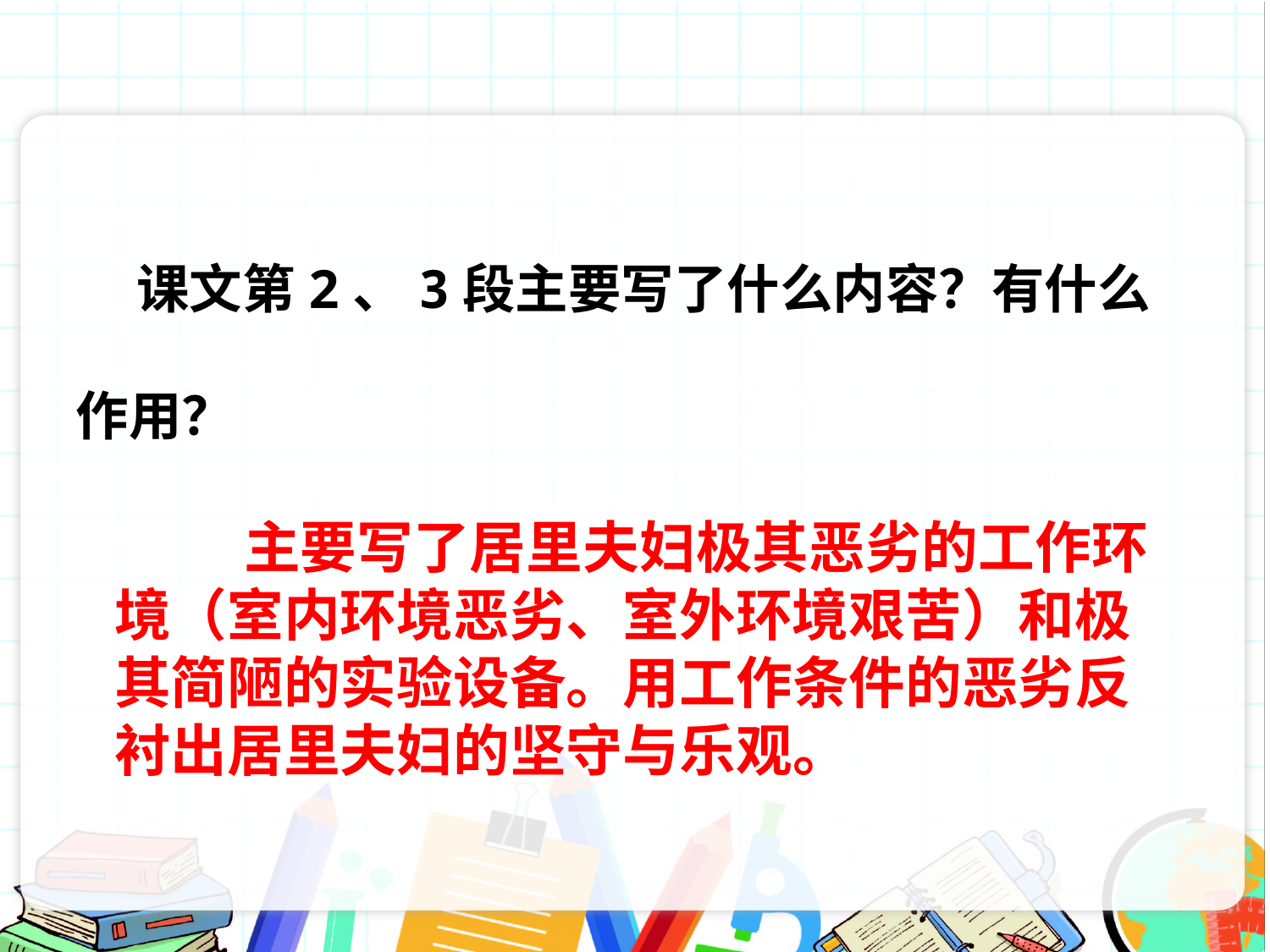

课文第2、3段主要写了什么内容？有什么作用？
         主要写了居里夫妇极其恶劣的工作环境（室内环境恶劣、室外环境艰苦）和极其简陋的实验设备。用工作条件的恶劣反衬出居里夫妇的坚守与乐观。